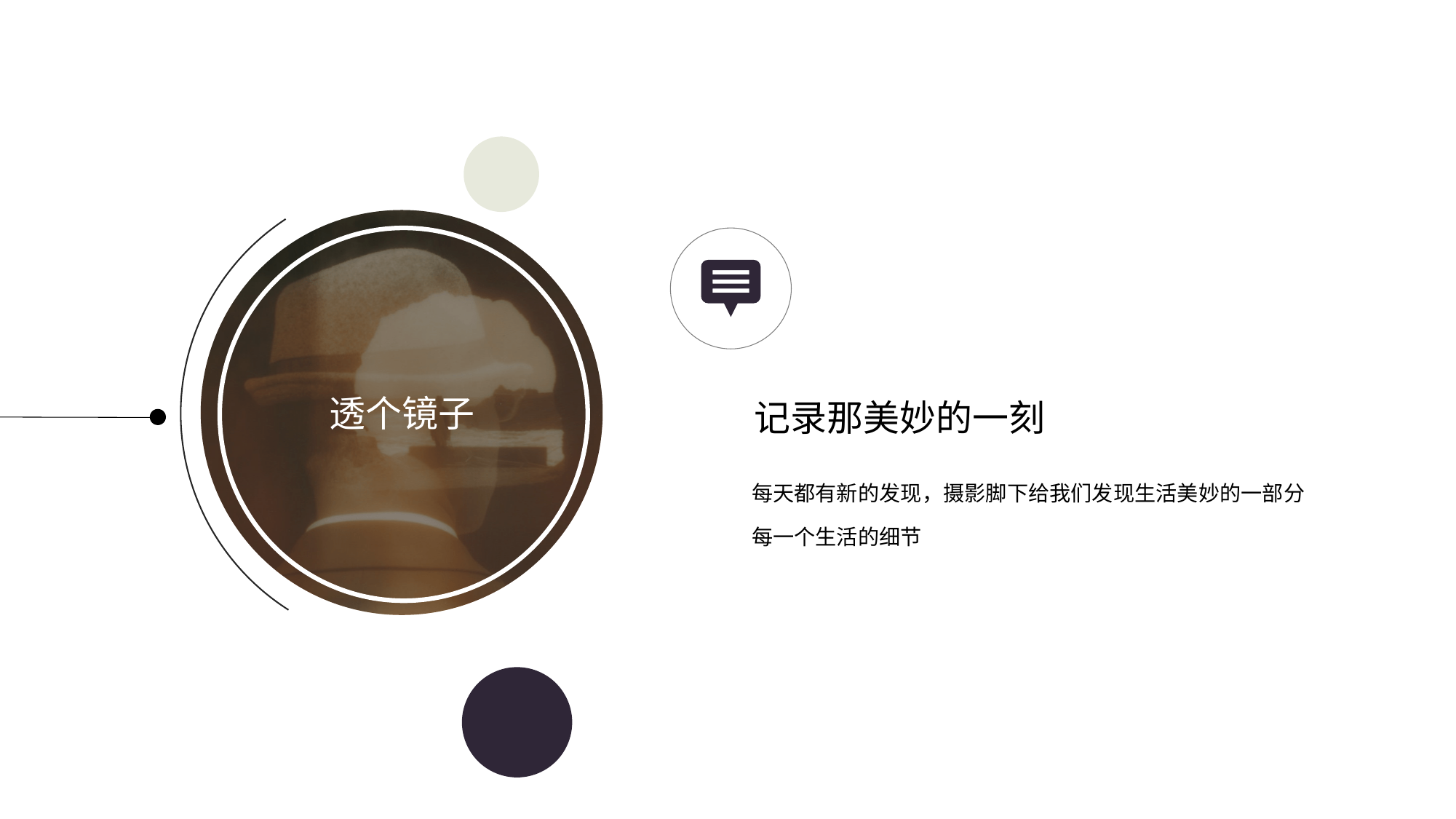

透个镜子
记录那美妙的一刻

每天都有新的发现，摄影脚下给我们发现生活美妙的一部分
每一个生活的细节